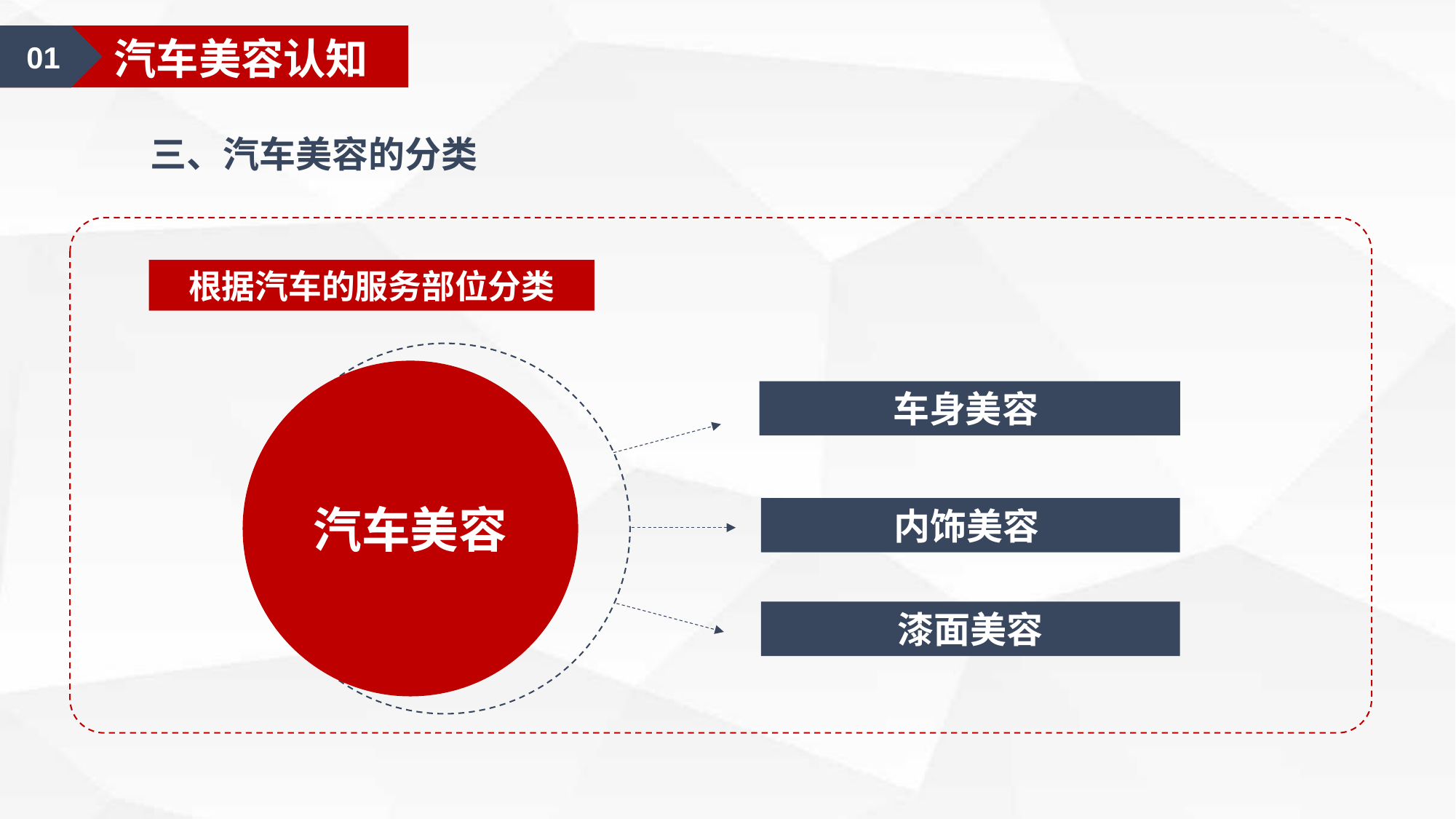

01
汽车美容认知
三、汽车美容的分类

根据汽车的服务部位分类

汽车美容
车身美容
内饰美容
漆面美容